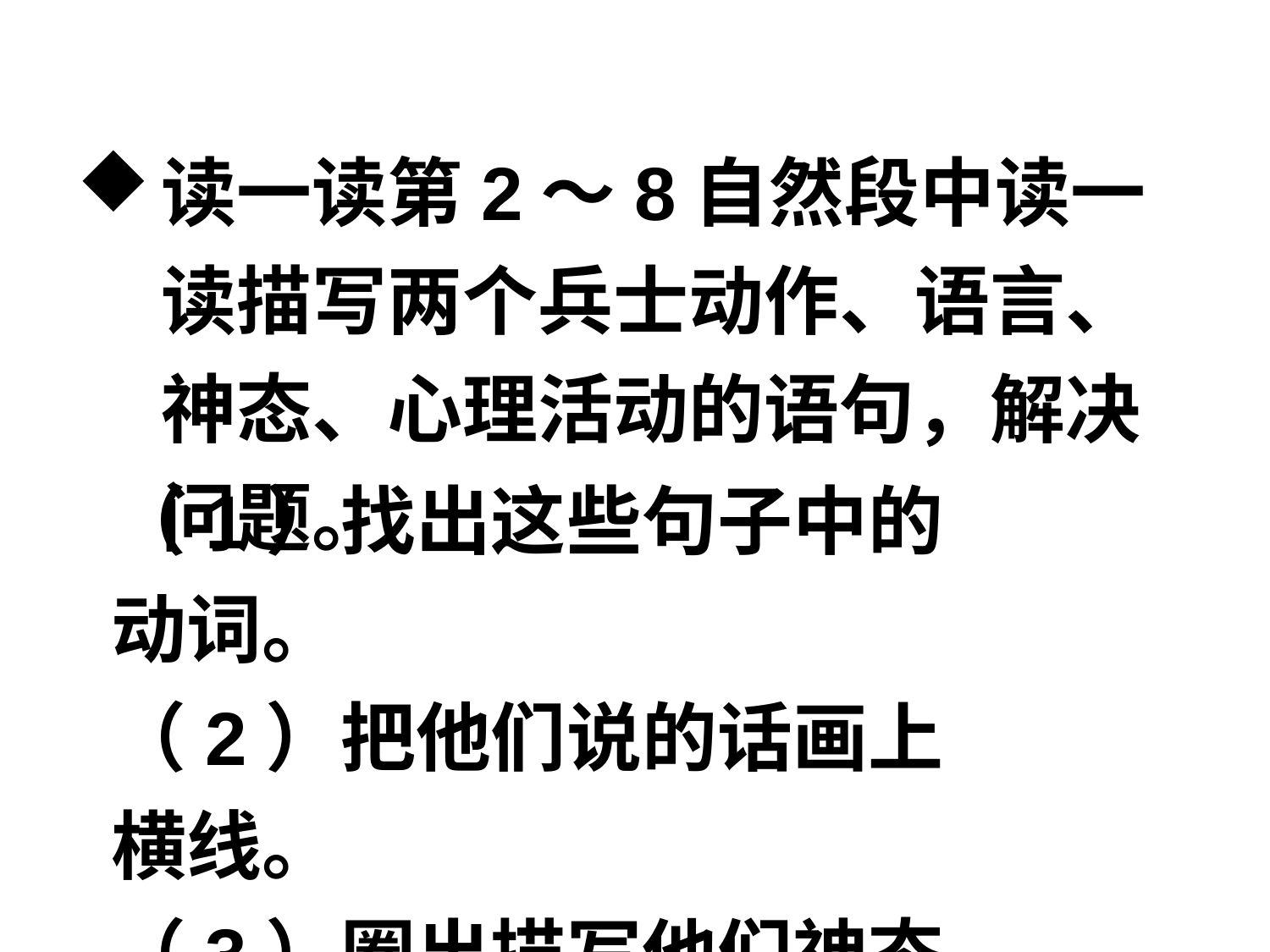

读一读第2～8自然段中读一读描写两个兵士动作、语言、神态、心理活动的语句，解决问题。
（1）找出这些句子中的动词。
（2）把他们说的话画上横线。
（3）圈出描写他们神态的词语。
（4）找出对他们的心理活动描写。